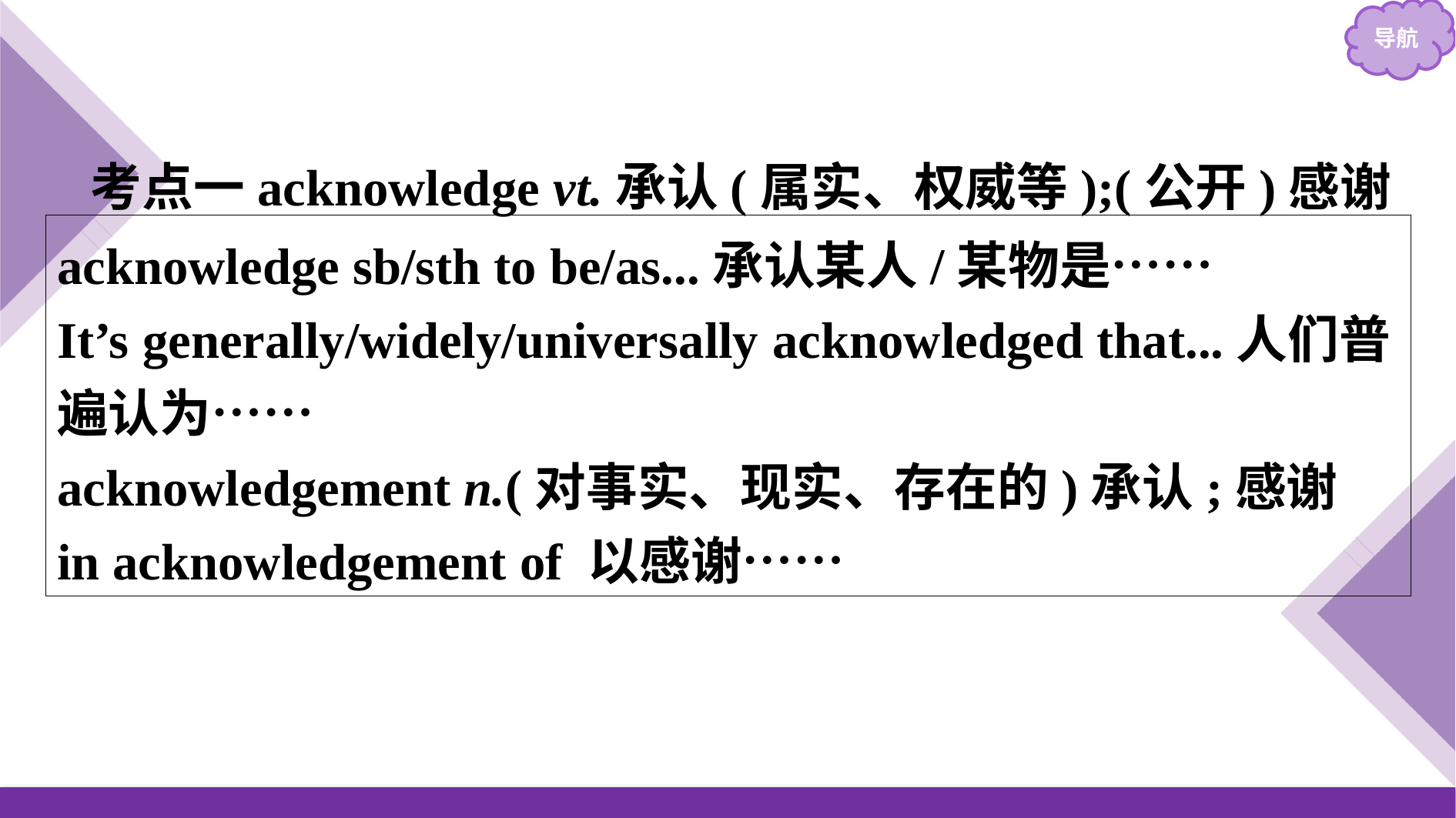

考点一acknowledge vt.承认(属实、权威等);(公开)感谢
acknowledge sb/sth to be/as...承认某人/某物是……
It’s generally/widely/universally acknowledged that...人们普遍认为……
acknowledgement n.(对事实、现实、存在的)承认;感谢
in acknowledgement of 以感谢……